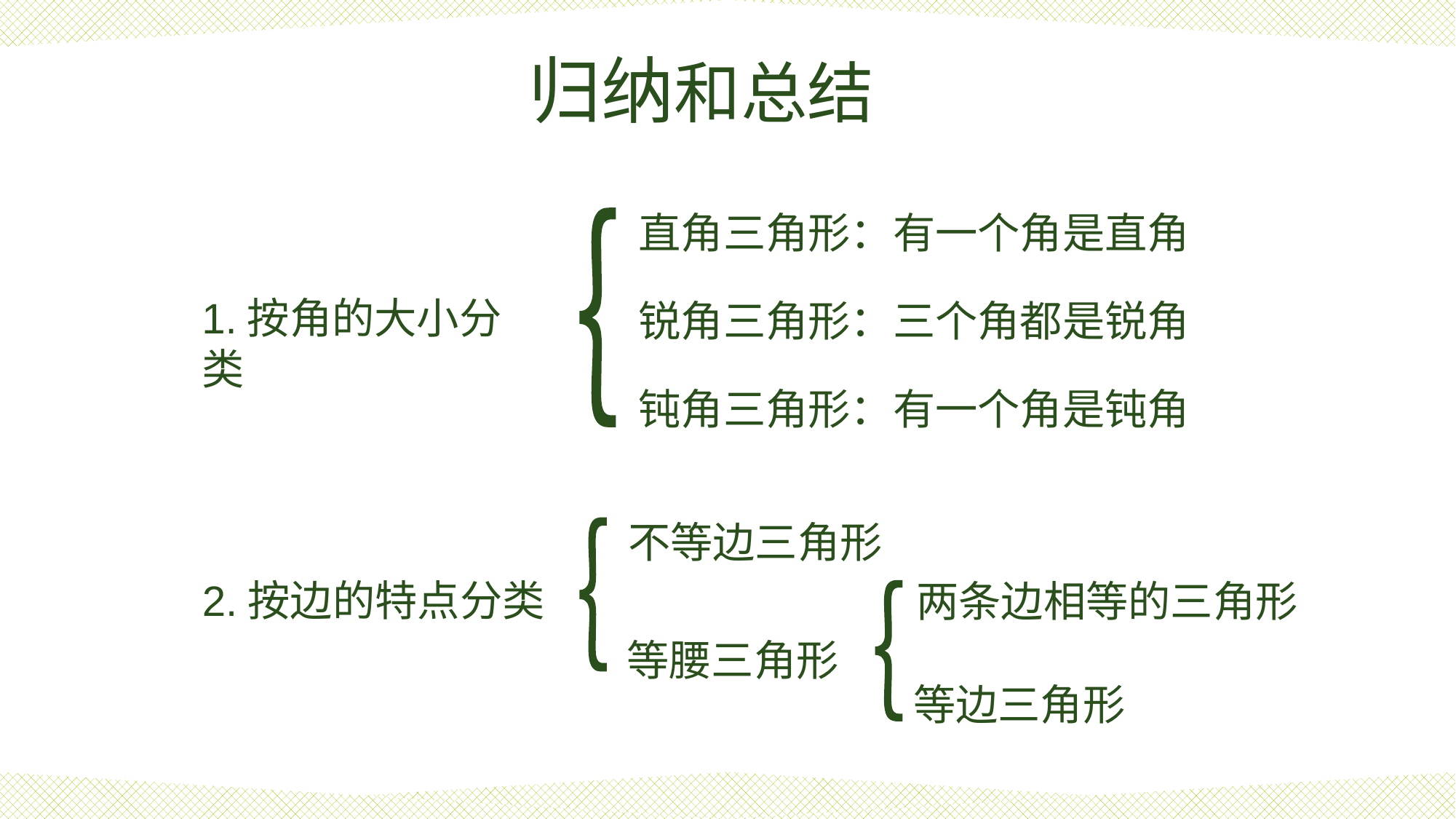

归纳和总结
直角三角形：有一个角是直角
｛
1.按角的大小分类
锐角三角形：三个角都是锐角
钝角三角形：有一个角是钝角
不等边三角形
｛
2.按边的特点分类
两条边相等的三角形
｛
等腰三角形
等边三角形